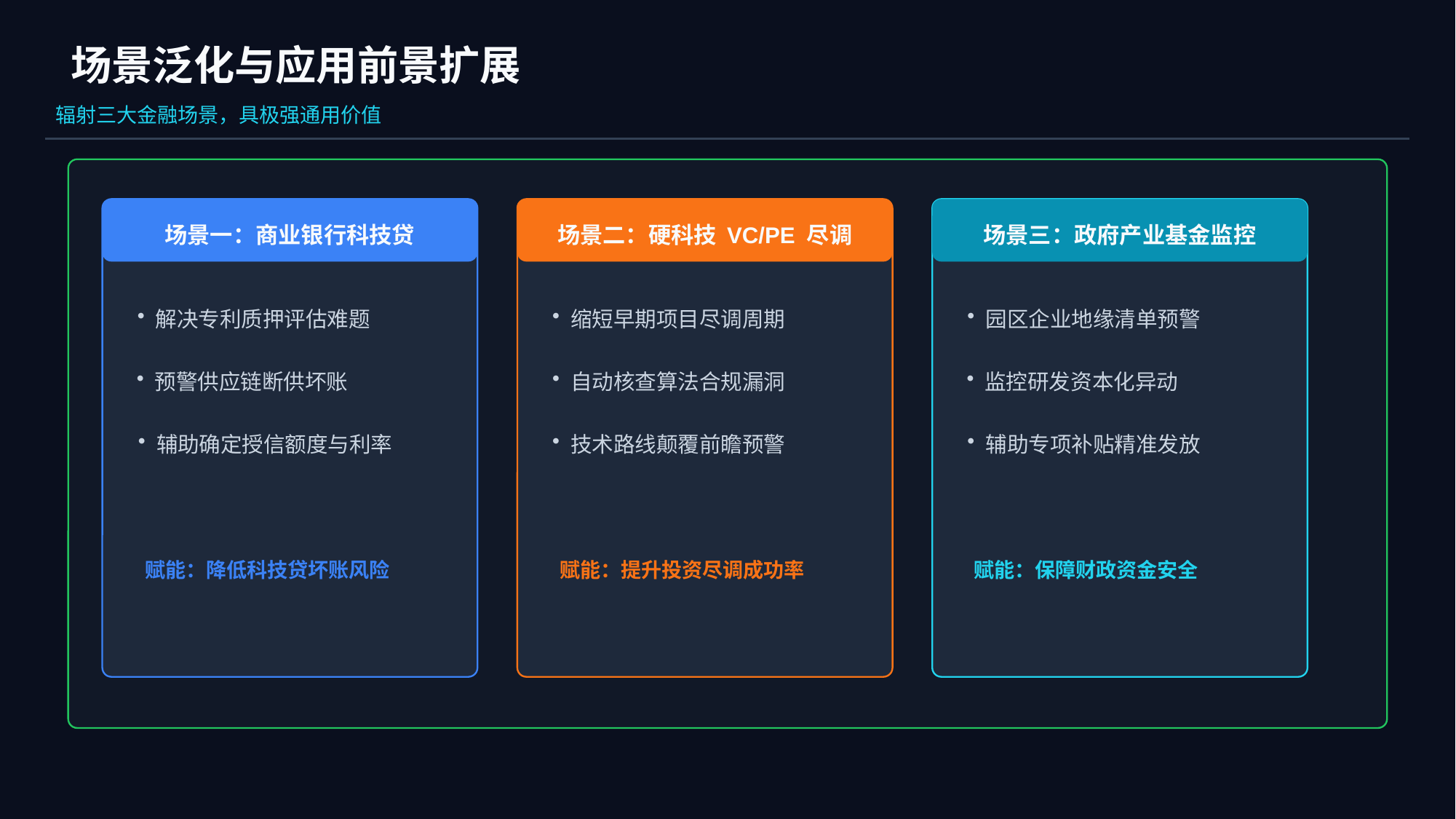

场景泛化与应用前景扩展
辐射三大金融场景，具极强通用价值

场景一：商业银行科技贷
场景二：硬科技 VC/PE 尽调
场景三：政府产业基金监控
解决专利质押评估难题
缩短早期项目尽调周期
园区企业地缘清单预警
预警供应链断供坏账
自动核查算法合规漏洞
监控研发资本化异动
辅助确定授信额度与利率
技术路线颠覆前瞻预警
辅助专项补贴精准发放
赋能：降低科技贷坏账风险
赋能：提升投资尽调成功率
赋能：保障财政资金安全